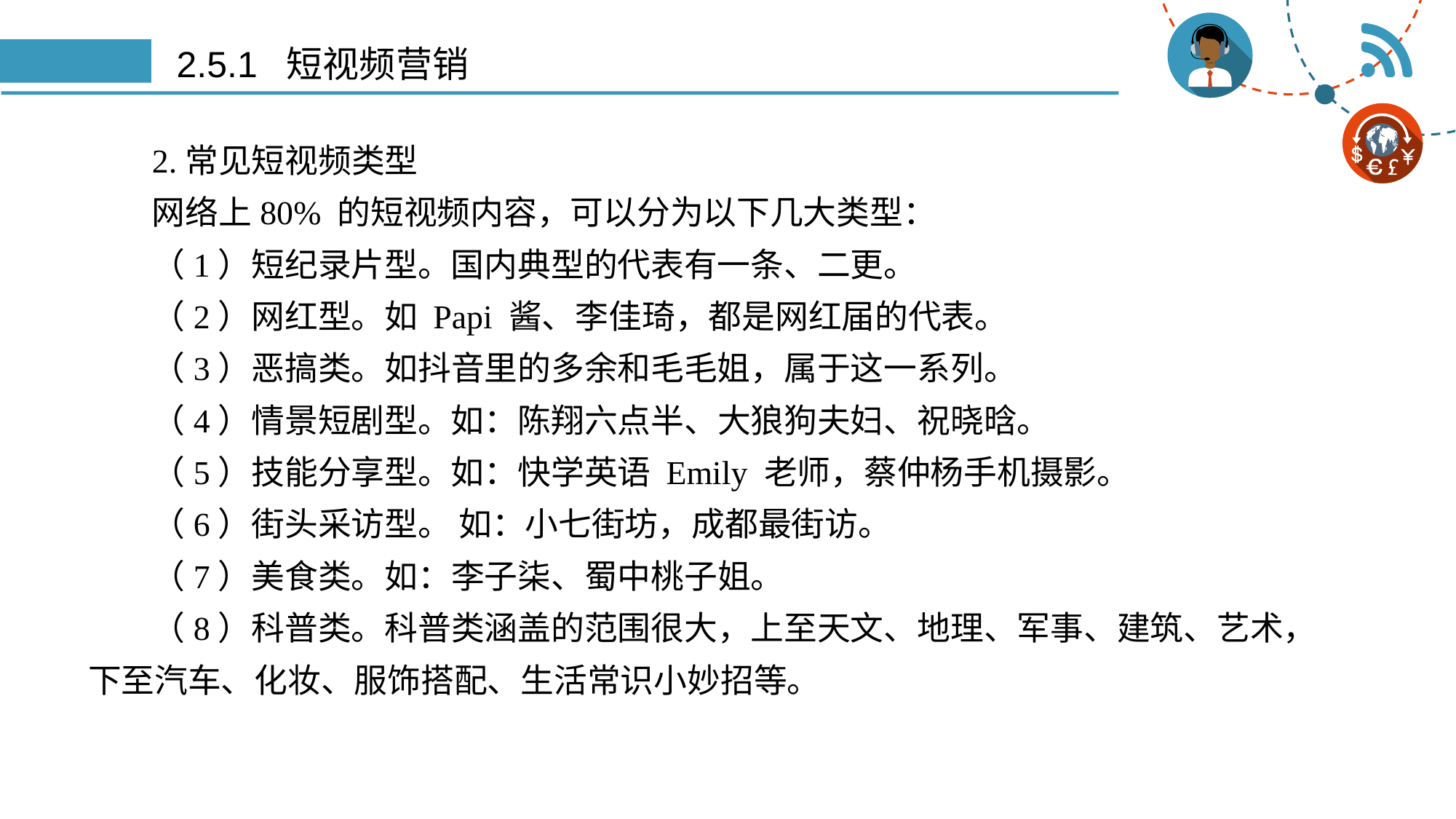

# 2.5.1  短视频营销
2.常见短视频类型
网络上80% 的短视频内容，可以分为以下几大类型：
（1）短纪录片型。国内典型的代表有一条、二更。
（2）网红型。如 Papi 酱、李佳琦，都是网红届的代表。
（3）恶搞类。如抖音里的多余和毛毛姐，属于这一系列。
（4）情景短剧型。如：陈翔六点半、大狼狗夫妇、祝晓晗。
（5）技能分享型。如：快学英语 Emily 老师，蔡仲杨手机摄影。
（6）街头采访型。 如：小七街坊，成都最街访。
（7）美食类。如：李子柒、蜀中桃子姐。
（8）科普类。科普类涵盖的范围很大，上至天文、地理、军事、建筑、艺术，下至汽车、化妆、服饰搭配、生活常识小妙招等。